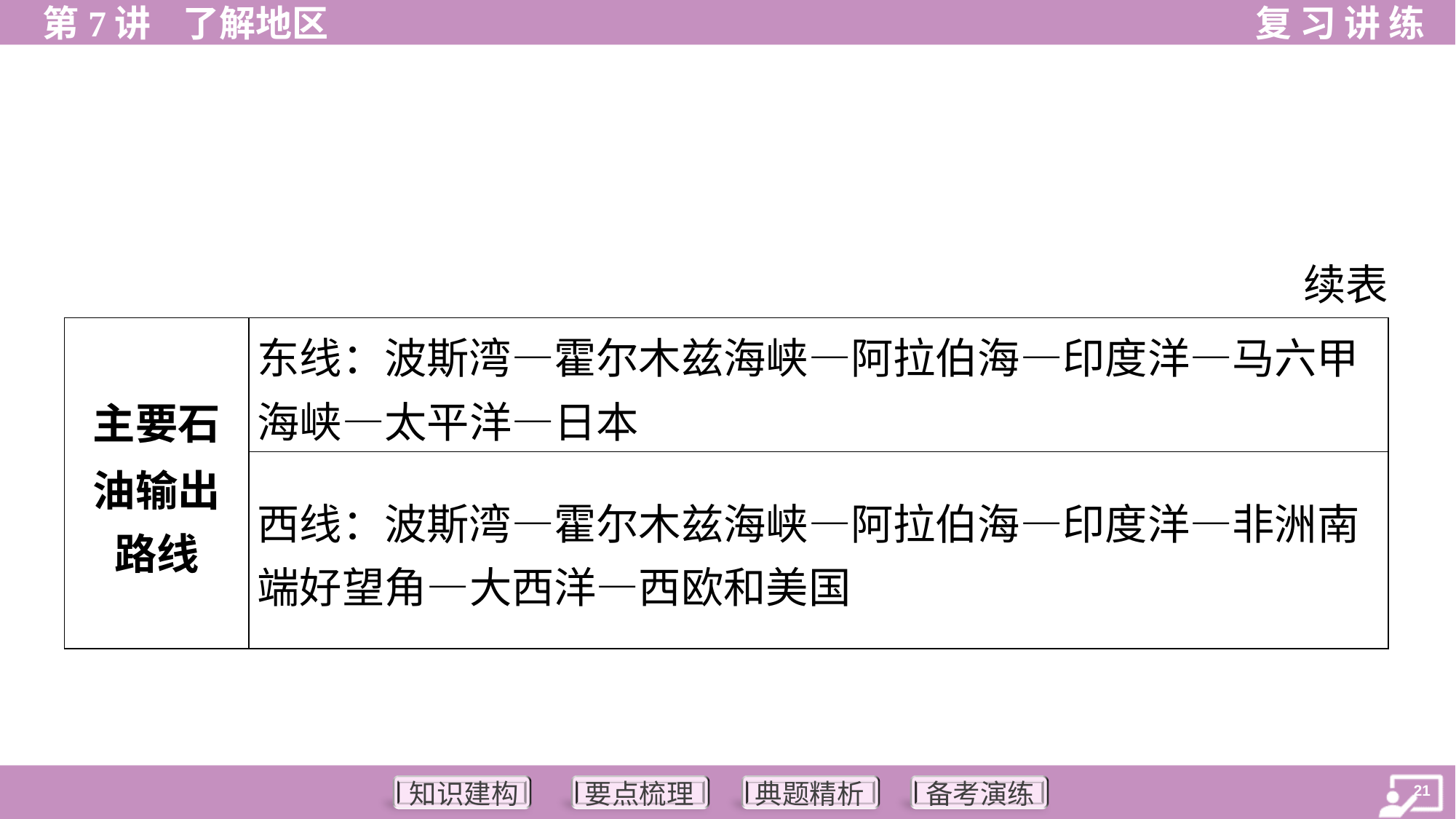

续表
| 主要石 油输出 路线 | 东线：波斯湾—霍尔木兹海峡—阿拉伯海—印度洋—马六甲 海峡—太平洋—日本 |
| --- | --- |
|  | 西线：波斯湾—霍尔木兹海峡—阿拉伯海—印度洋—非洲南 端好望角—大西洋—西欧和美国 |